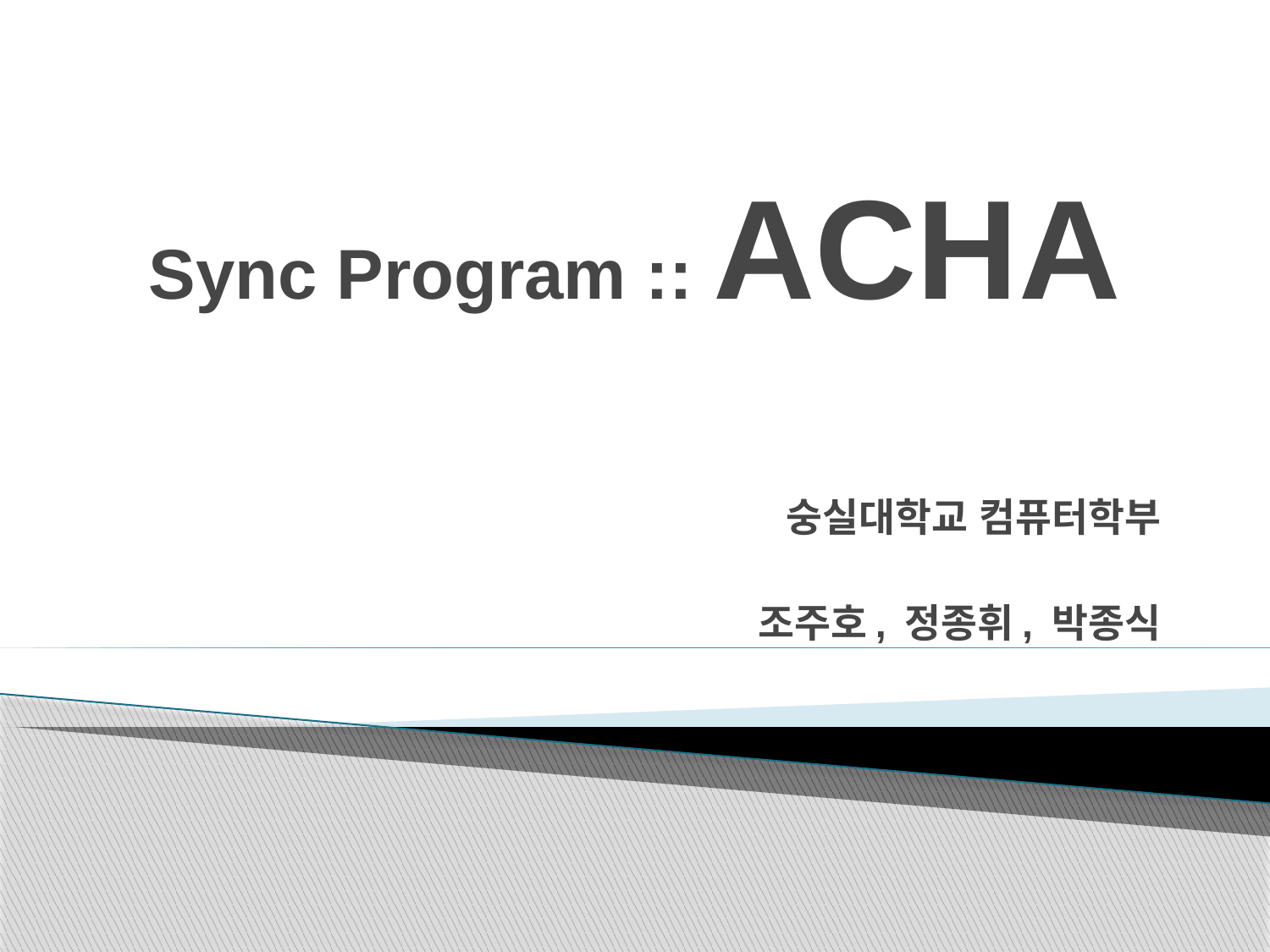

# Sync Program :: ACHA
숭실대학교 컴퓨터학부

조주호, 정종휘, 박종식